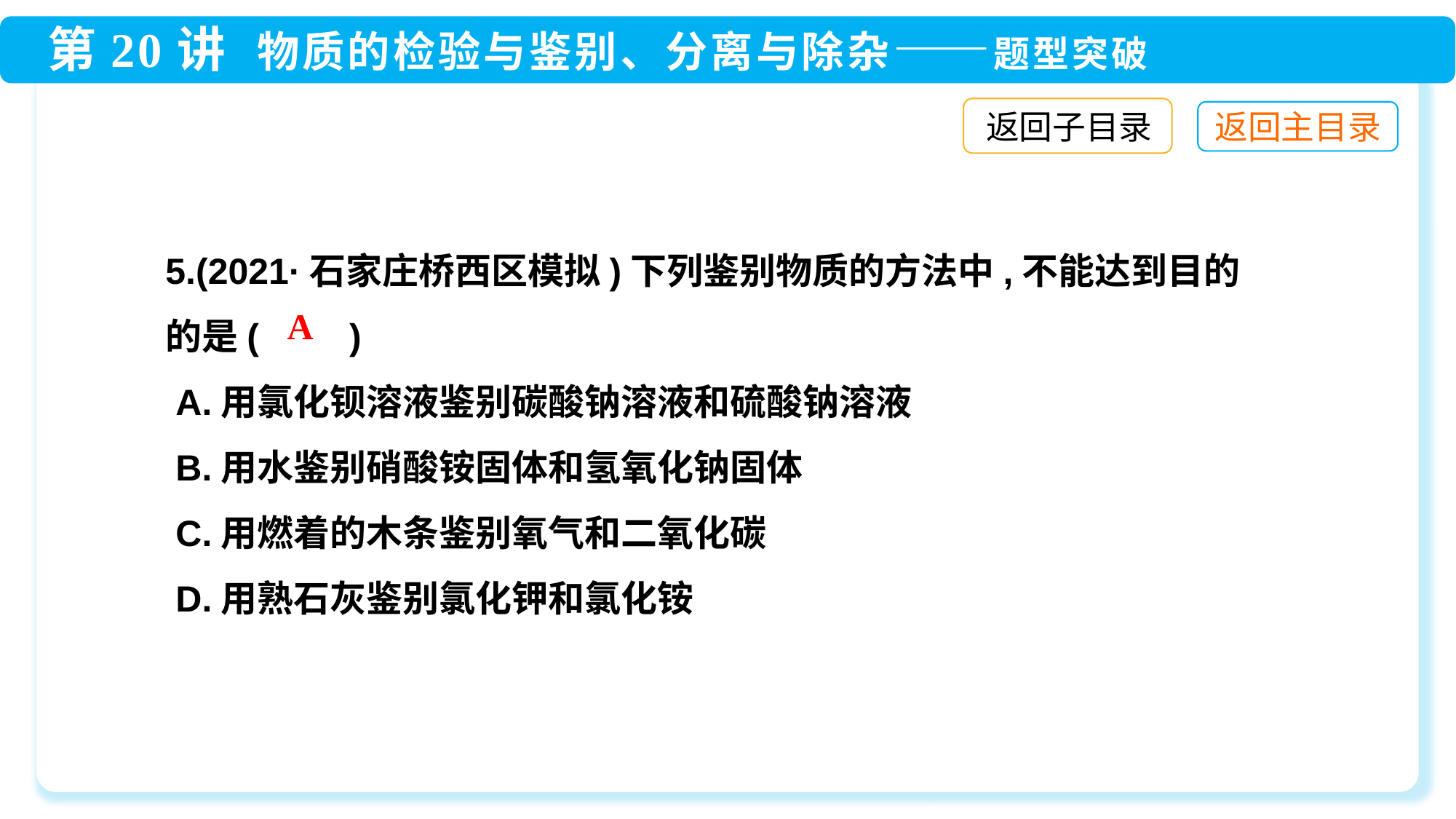

返回子目录
5.(2021·石家庄桥西区模拟)下列鉴别物质的方法中,不能达到目的
的是(　　)
 A.用氯化钡溶液鉴别碳酸钠溶液和硫酸钠溶液
 B.用水鉴别硝酸铵固体和氢氧化钠固体
 C.用燃着的木条鉴别氧气和二氧化碳
 D.用熟石灰鉴别氯化钾和氯化铵
A